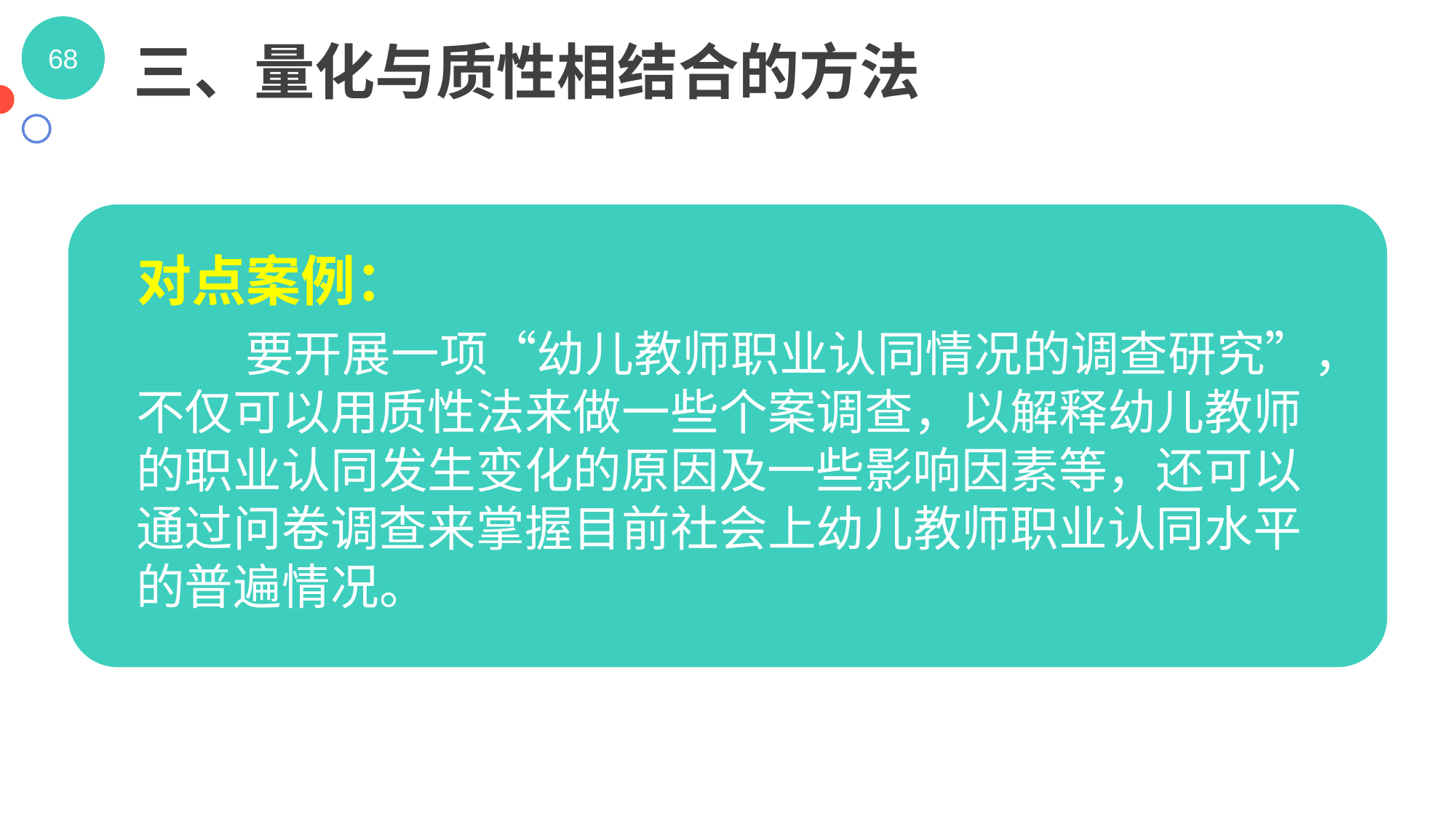

三、量化与质性相结合的方法

对点案例：
	要开展一项“幼儿教师职业认同情况的调查研究”，不仅可以用质性法来做一些个案调查，以解释幼儿教师的职业认同发生变化的原因及一些影响因素等，还可以 通过问卷调查来掌握目前社会上幼儿教师职业认同水平的普遍情况。